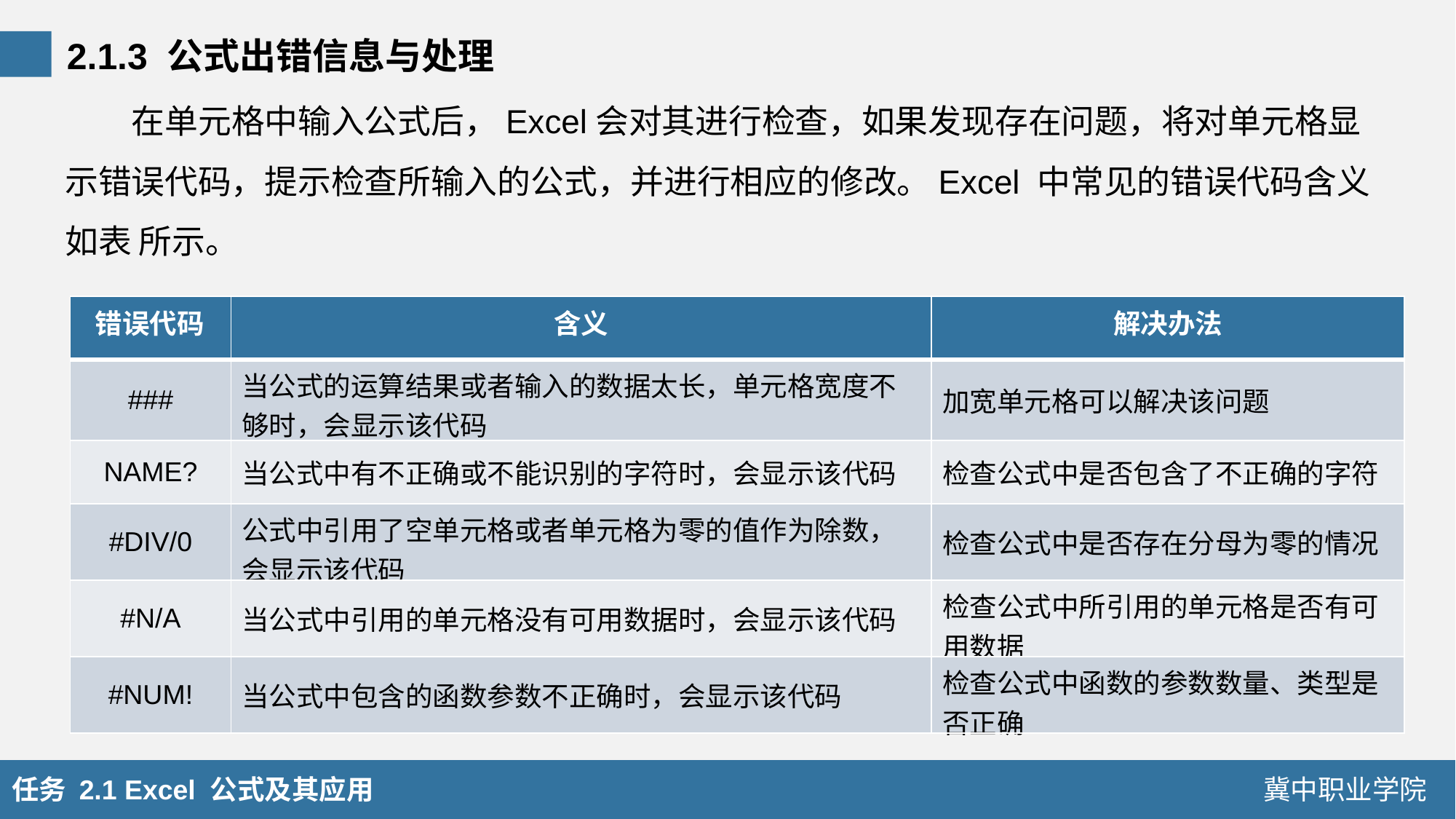

2.1.3 公式出错信息与处理
在单元格中输入公式后，Excel会对其进行检查，如果发现存在问题，将对单元格显示错误代码，提示检查所输入的公式，并进行相应的修改。Excel 中常见的错误代码含义如表 所示。
| 错误代码 | 含义 | 解决办法 |
| --- | --- | --- |
| ### | 当公式的运算结果或者输入的数据太长，单元格宽度不够时，会显示该代码 | 加宽单元格可以解决该问题 |
| NAME? | 当公式中有不正确或不能识别的字符时，会显示该代码 | 检查公式中是否包含了不正确的字符 |
| #DIV/0 | 公式中引用了空单元格或者单元格为零的值作为除数，会显示该代码 | 检查公式中是否存在分母为零的情况 |
| #N/A | 当公式中引用的单元格没有可用数据时，会显示该代码 | 检查公式中所引用的单元格是否有可用数据 |
| #NUM! | 当公式中包含的函数参数不正确时，会显示该代码 | 检查公式中函数的参数数量、类型是否正确 |

任务 2.1 Excel 公式及其应用
冀中职业学院